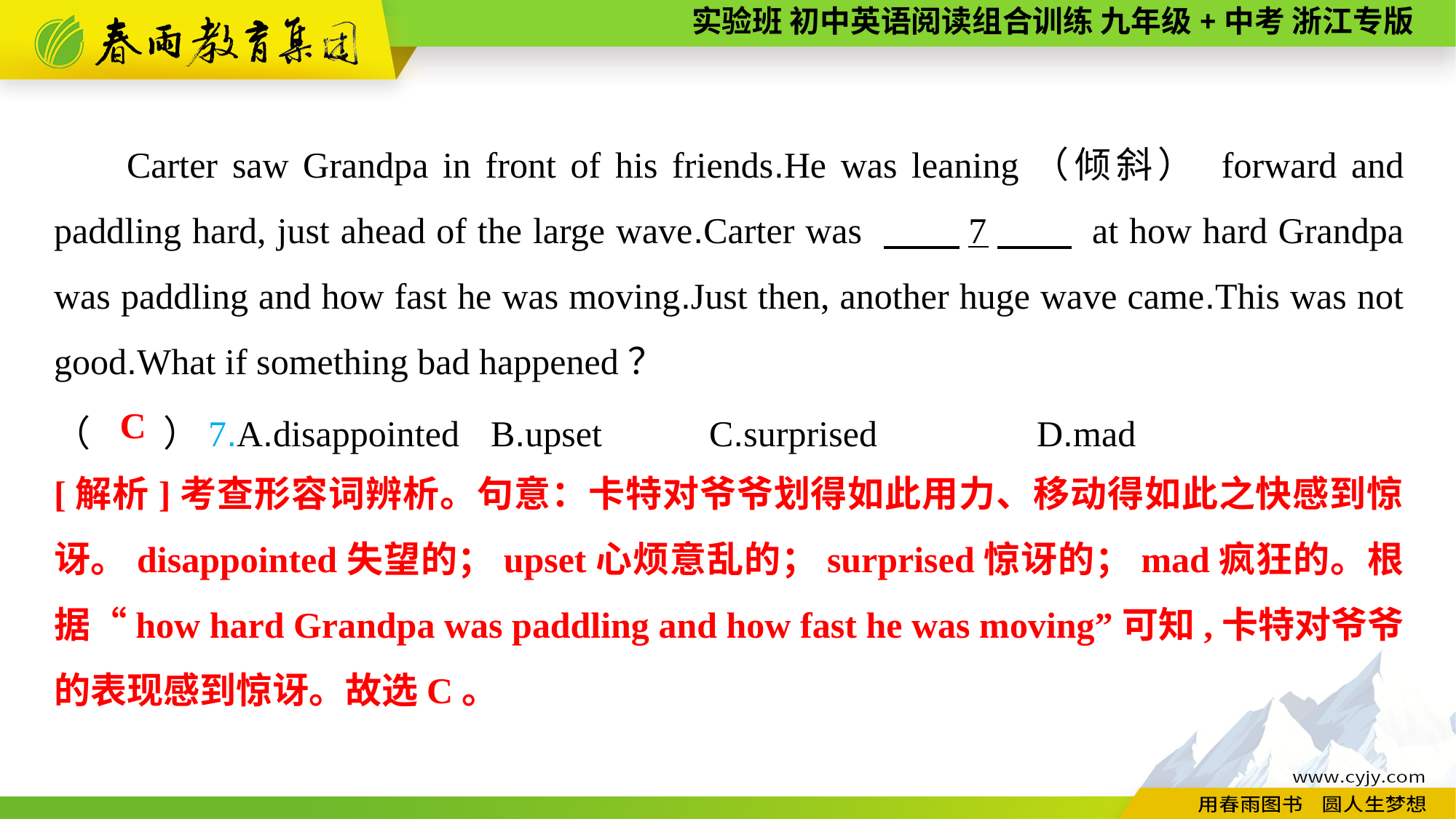

Carter saw Grandpa in front of his friends.He was leaning（倾斜） forward and paddling hard, just ahead of the large wave.Carter was 　　7　　 at how hard Grandpa was paddling and how fast he was moving.Just then, another huge wave came.This was not good.What if something bad happened？
（　　）7.A.disappointed	B.upset	C.surprised		D.mad
C
[解析]考查形容词辨析。句意：卡特对爷爷划得如此用力、移动得如此之快感到惊讶。disappointed失望的；upset心烦意乱的；surprised惊讶的；mad疯狂的。根据“how hard Grandpa was paddling and how fast he was moving”可知,卡特对爷爷的表现感到惊讶。故选C。